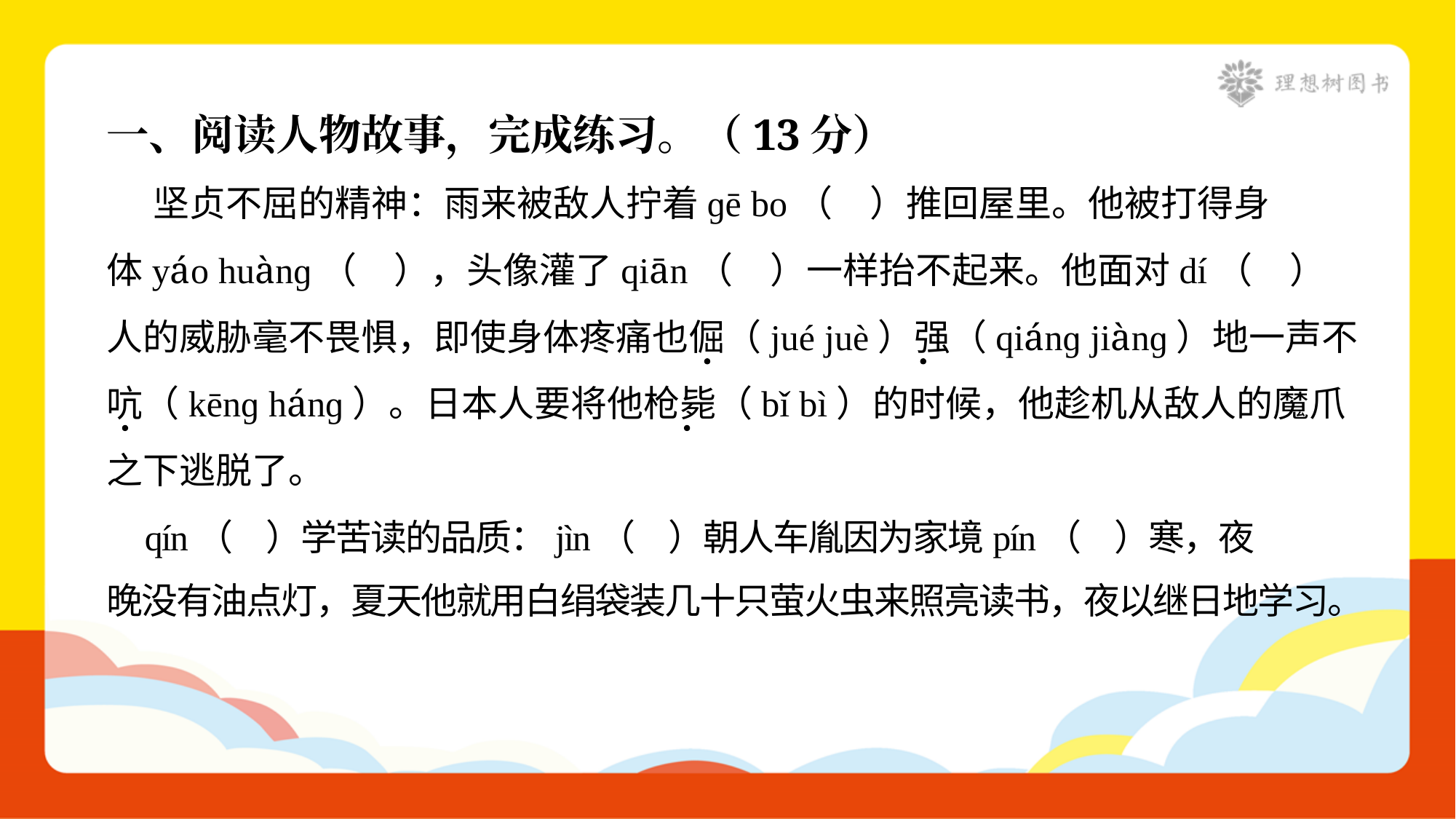

一、阅读人物故事，完成练习。（13分）
    坚贞不屈的精神：雨来被敌人拧着ɡē bo（    ）推回屋里。他被打得身
体yáo huànɡ（    ），头像灌了qiān（    ）一样抬不起来。他面对dí（    ）
人的威胁毫不畏惧，即使身体疼痛也倔（jué juè）强（qiánɡ jiànɡ）地一声不
吭（kēnɡ hánɡ）。日本人要将他枪毙（bǐ bì）的时候，他趁机从敌人的魔爪
之下逃脱了。
    qín（    ）学苦读的品质：jìn（    ）朝人车胤因为家境pín（    ）寒，夜
晚没有油点灯，夏天他就用白绢袋装几十只萤火虫来照亮读书，夜以继日地学习。